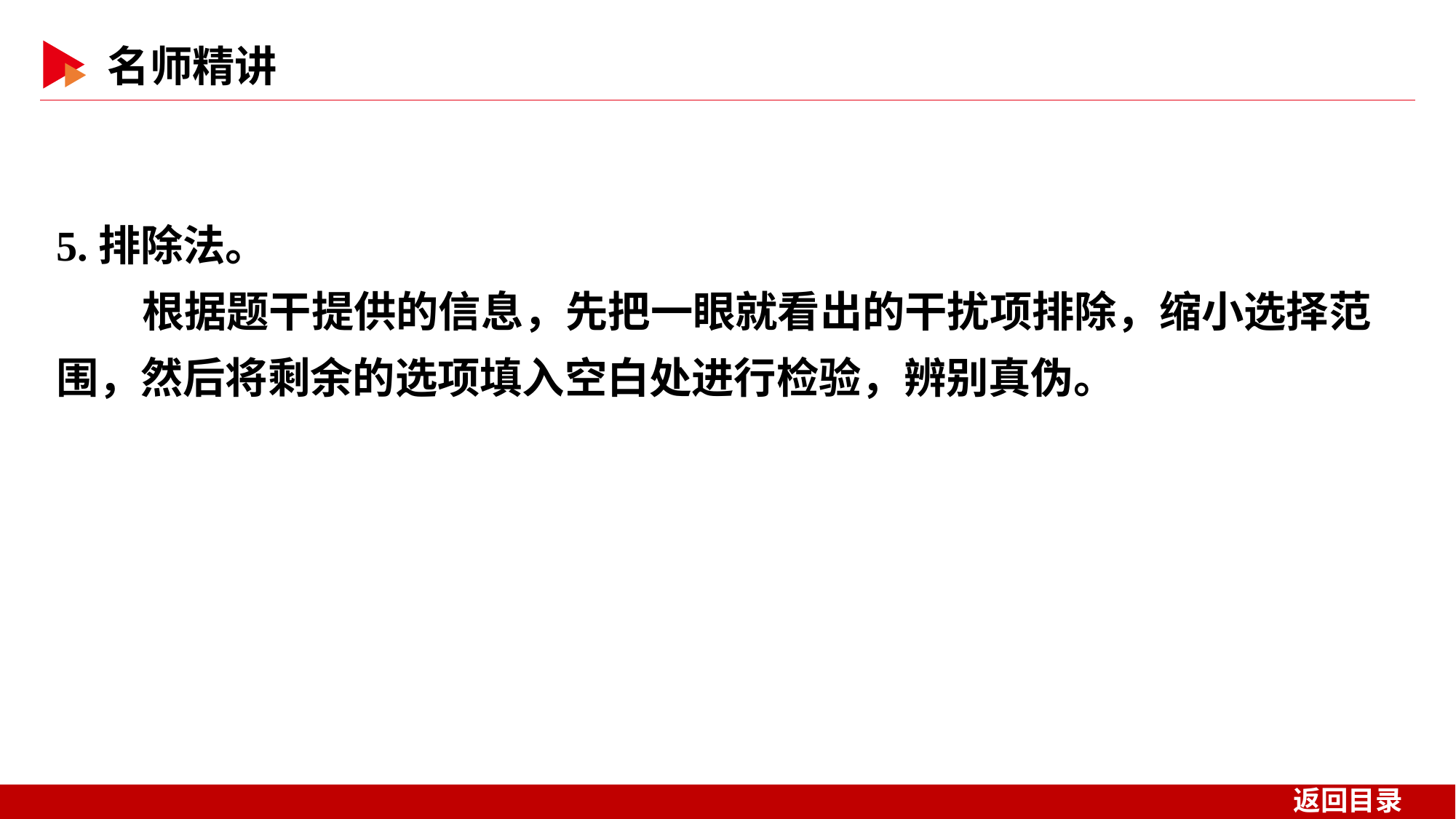

5.排除法。
根据题干提供的信息，先把一眼就看出的干扰项排除，缩小选择范围，然后将剩余的选项填入空白处进行检验，辨别真伪。